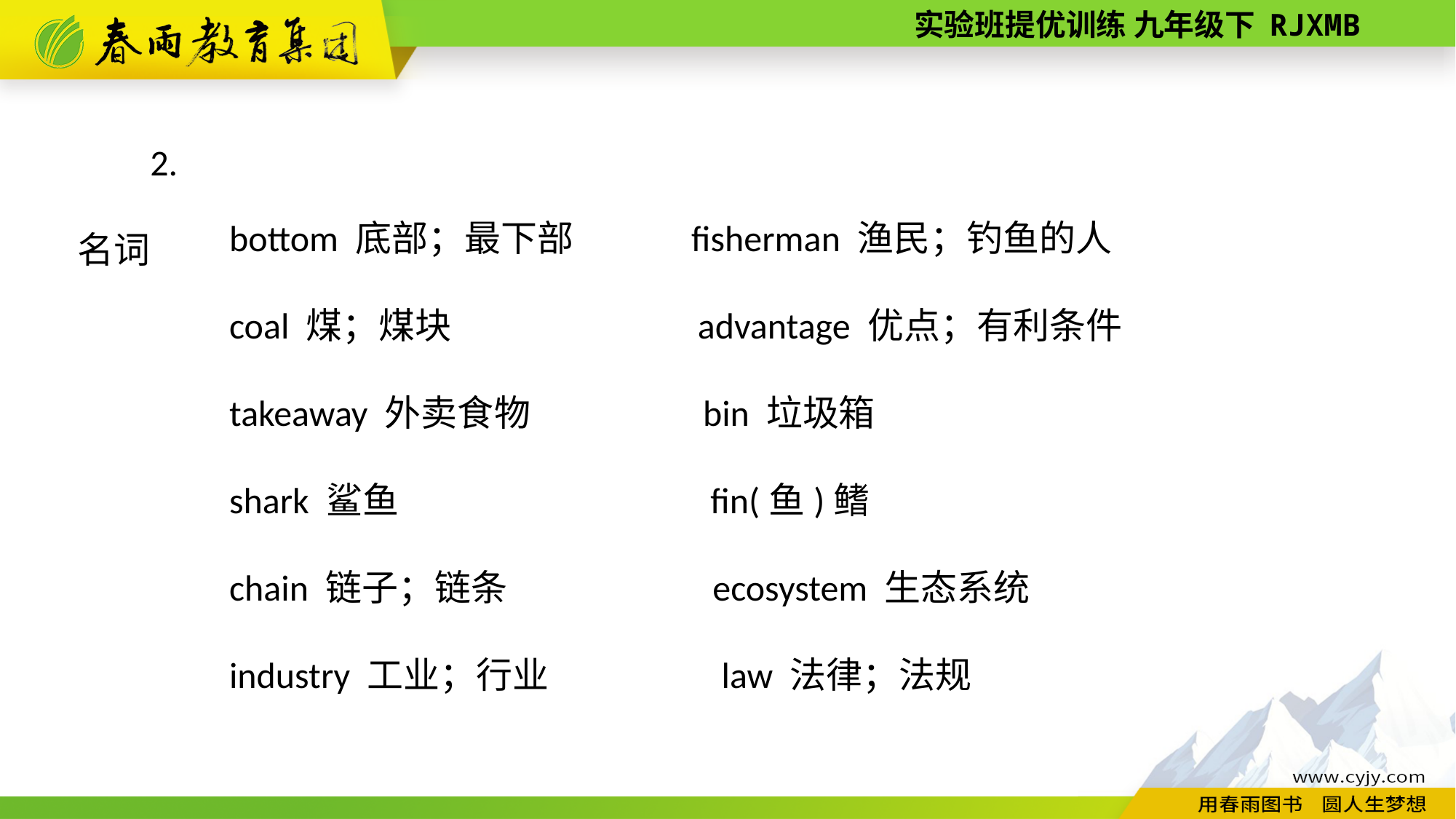

2. 名词
bottom 底部；最下部　　　fisherman 渔民；钓鱼的人
coal 煤；煤块                             advantage 优点；有利条件
takeaway 外卖食物                    bin 垃圾箱
shark 鲨鱼                                     fin(鱼)鳍
chain 链子；链条                        ecosystem 生态系统
industry 工业；行业                    law 法律；法规